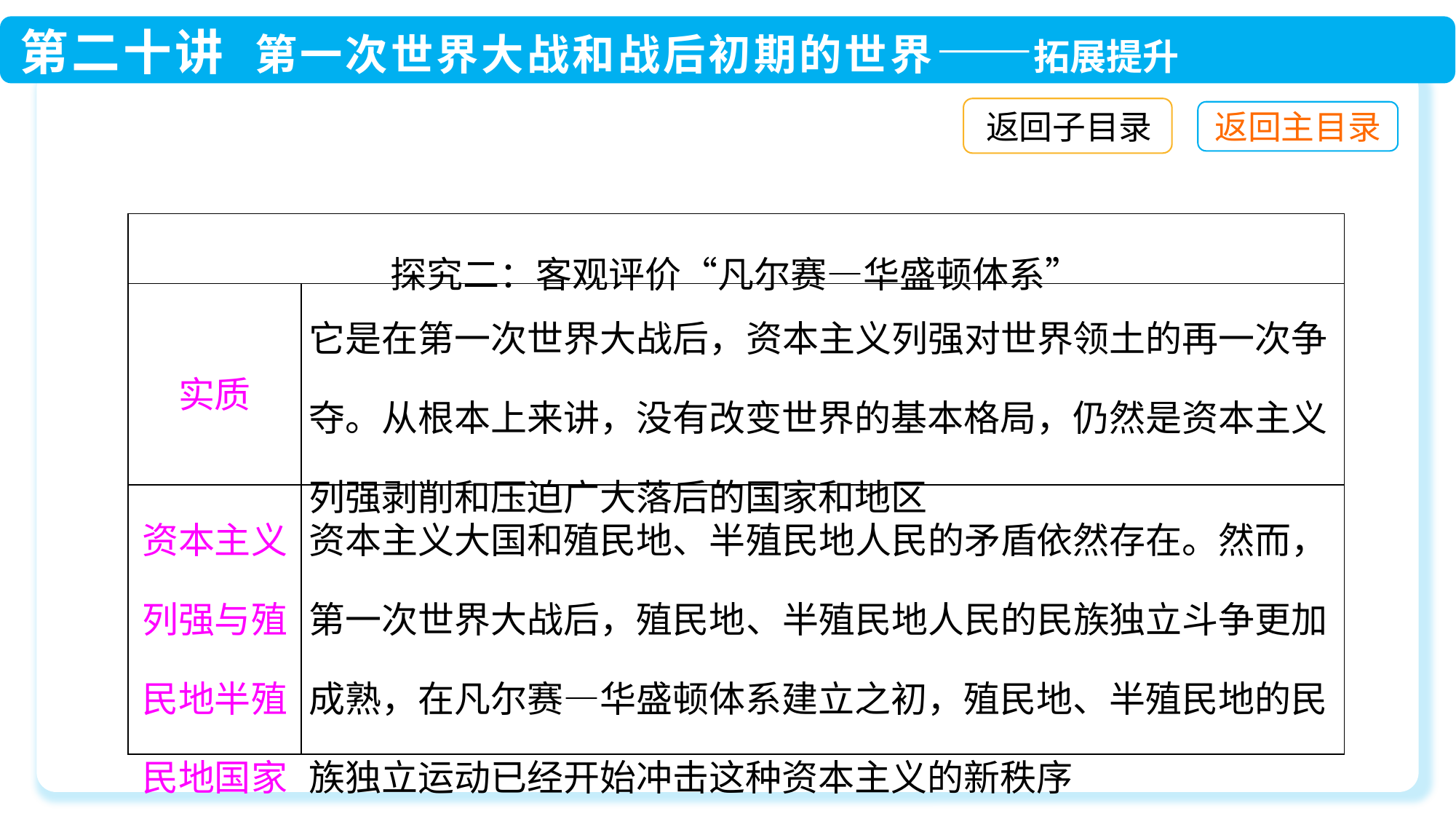

返回子目录
| 探究二：客观评价“凡尔赛—华盛顿体系” |  |
| --- | --- |
| 实质 | 它是在第一次世界大战后，资本主义列强对世界领土的再一次争夺。从根本上来讲，没有改变世界的基本格局，仍然是资本主义列强剥削和压迫广大落后的国家和地区 |
| 资本主义列强与殖民地半殖民地国家 | 资本主义大国和殖民地、半殖民地人民的矛盾依然存在。然而，第一次世界大战后，殖民地、半殖民地人民的民族独立斗争更加成熟，在凡尔赛—华盛顿体系建立之初，殖民地、半殖民地的民族独立运动已经开始冲击这种资本主义的新秩序 |